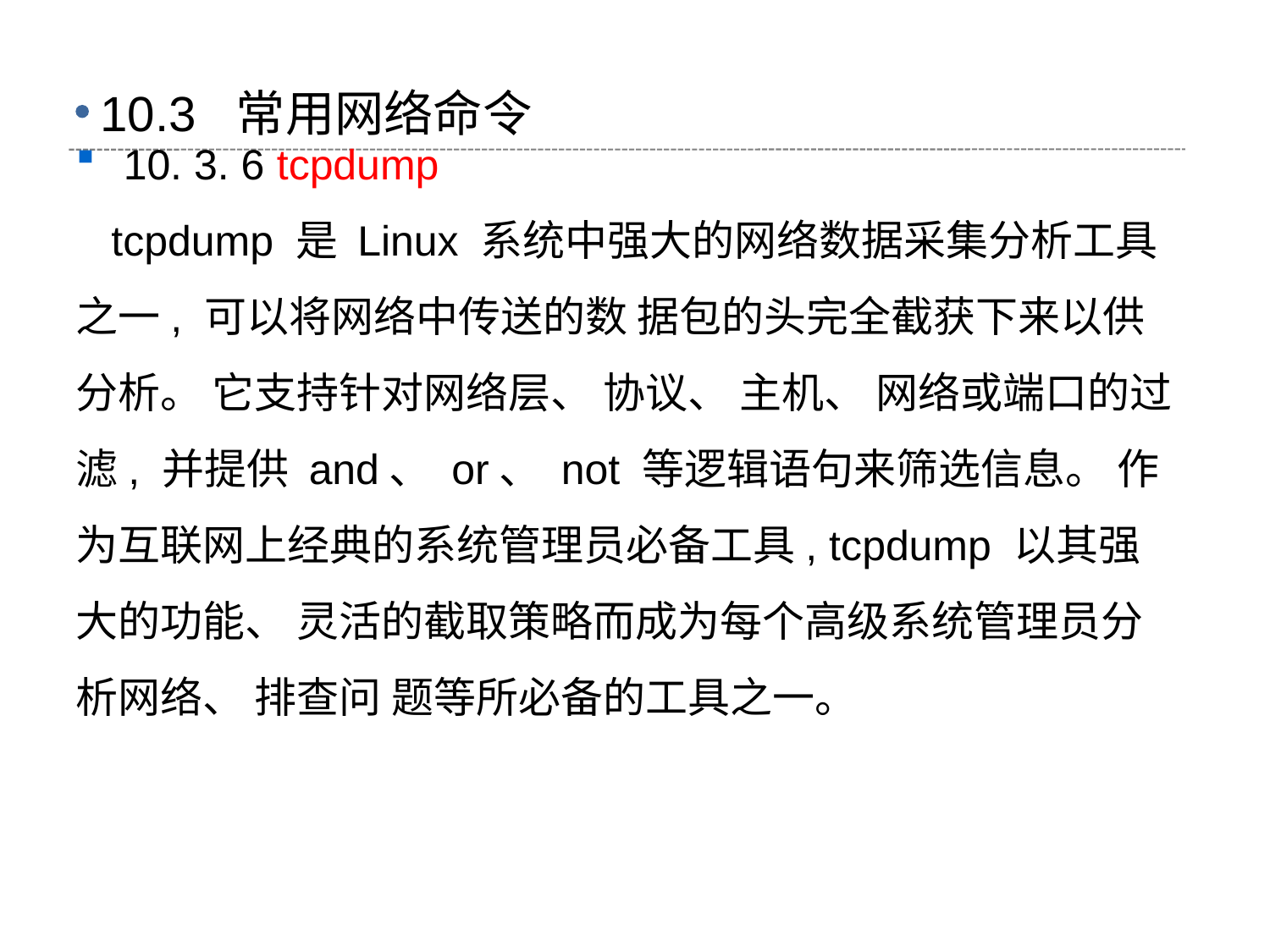

# 10.3  常用网络命令

10. 3. 6 tcpdump
   tcpdump 是 Linux 系统中强大的网络数据采集分析工具之一, 可以将网络中传送的数 据包的头完全截获下来以供分析。 它支持针对网络层、 协议、 主机、 网络或端口的过滤, 并提供 and、 or、 not 等逻辑语句来筛选信息。 作为互联网上经典的系统管理员必备工具, tcpdump 以其强大的功能、 灵活的截取策略而成为每个高级系统管理员分析网络、 排查问 题等所必备的工具之一。